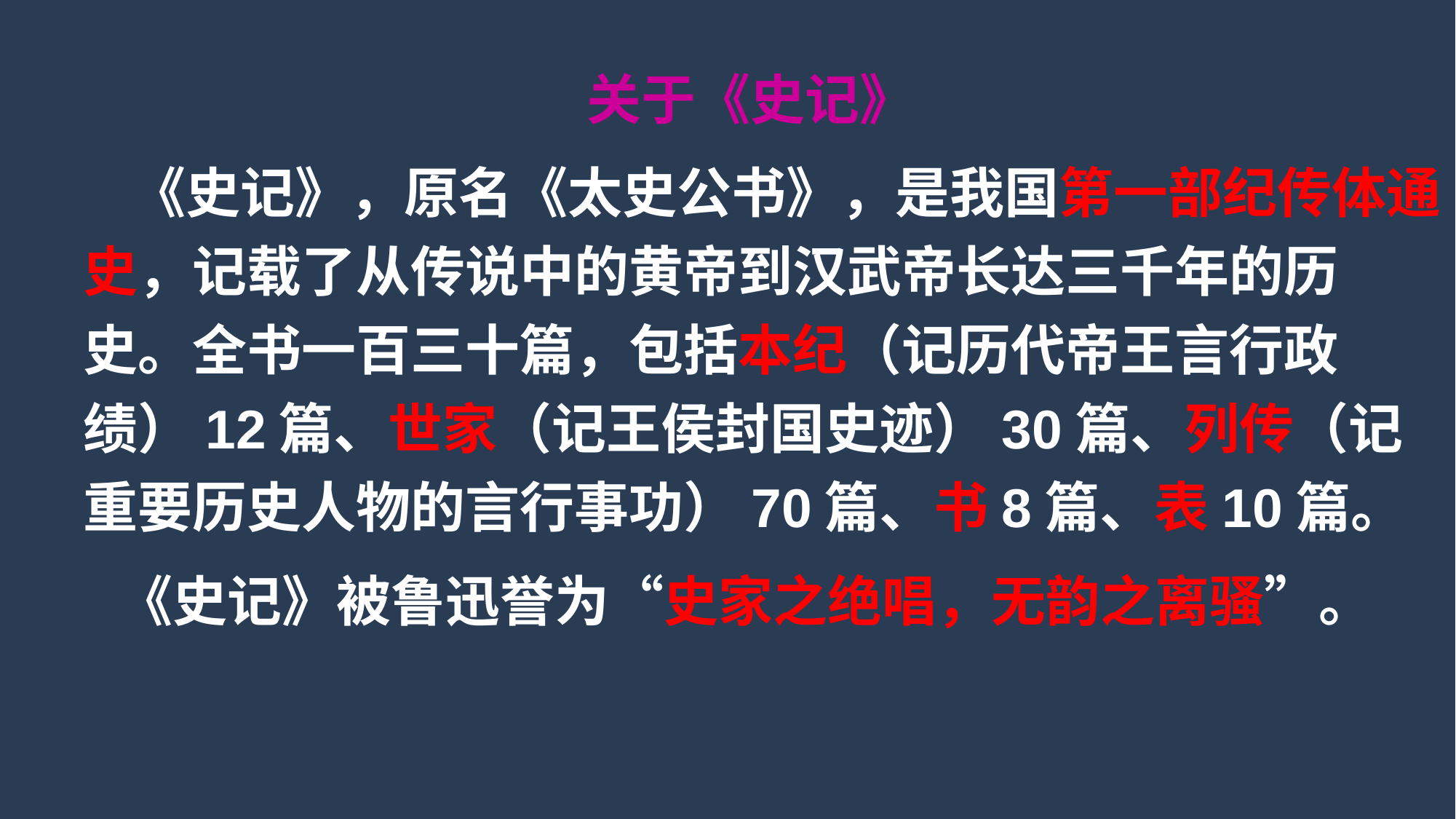

关于《史记》
     《史记》，原名《太史公书》，是我国第一部纪传体通史，记载了从传说中的黄帝到汉武帝长达三千年的历史。全书一百三十篇，包括本纪（记历代帝王言行政绩）12篇、世家（记王侯封国史迹）30篇、列传（记重要历史人物的言行事功）70篇、书8篇、表10篇。
    《史记》被鲁迅誉为“史家之绝唱，无韵之离骚”。